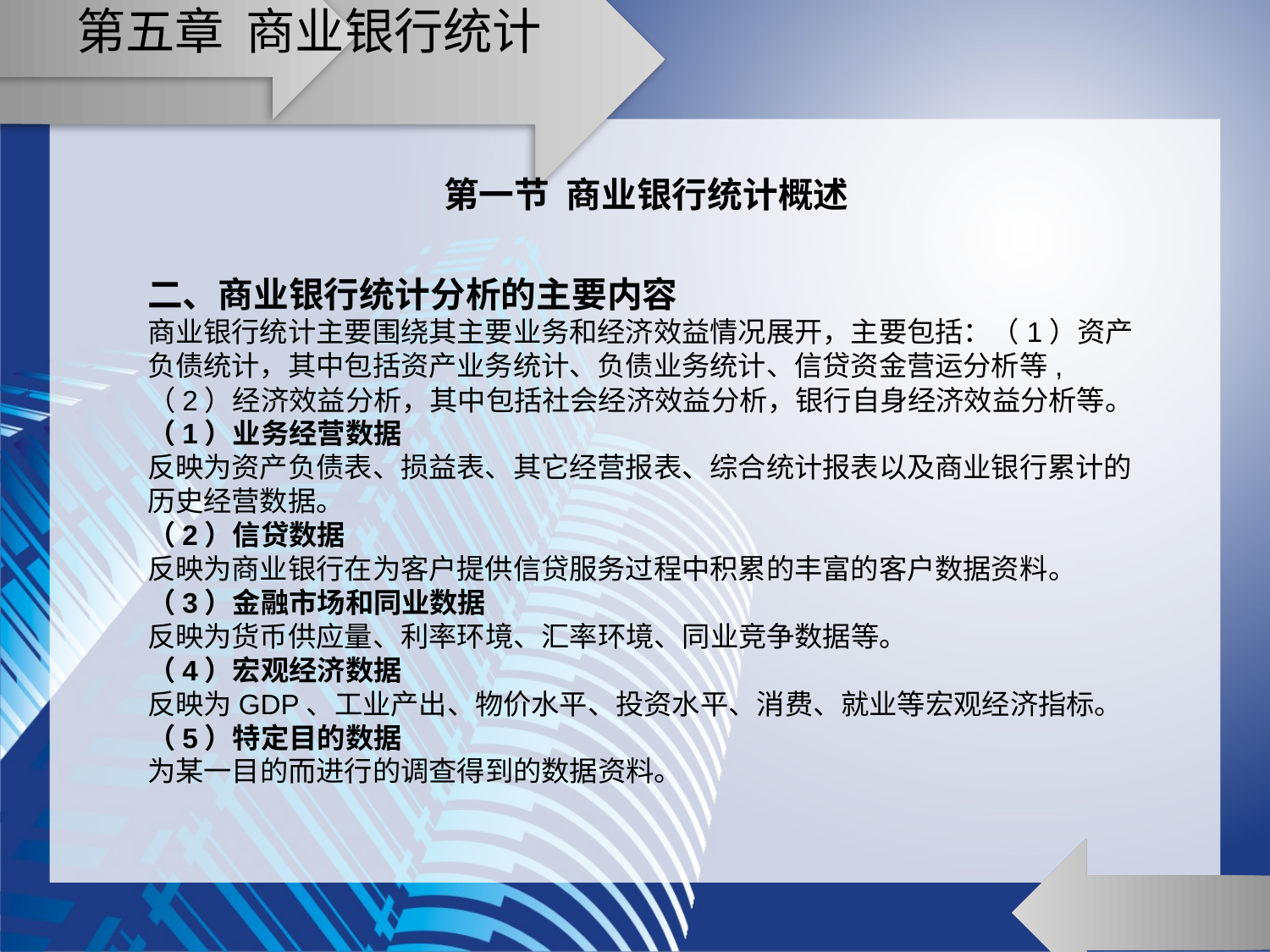

# 第五章  商业银行统计
第一节  商业银行统计概述
二、商业银行统计分析的主要内容
商业银行统计主要围绕其主要业务和经济效益情况展开，主要包括：（1）资产负债统计，其中包括资产业务统计、负债业务统计、信贷资金营运分析等,（2）经济效益分析，其中包括社会经济效益分析，银行自身经济效益分析等。
（1）业务经营数据
反映为资产负债表、损益表、其它经营报表、综合统计报表以及商业银行累计的历史经营数据。
（2）信贷数据
反映为商业银行在为客户提供信贷服务过程中积累的丰富的客户数据资料。
（3）金融市场和同业数据
反映为货币供应量、利率环境、汇率环境、同业竞争数据等。
（4）宏观经济数据
反映为GDP、工业产出、物价水平、投资水平、消费、就业等宏观经济指标。
（5）特定目的数据
为某一目的而进行的调查得到的数据资料。